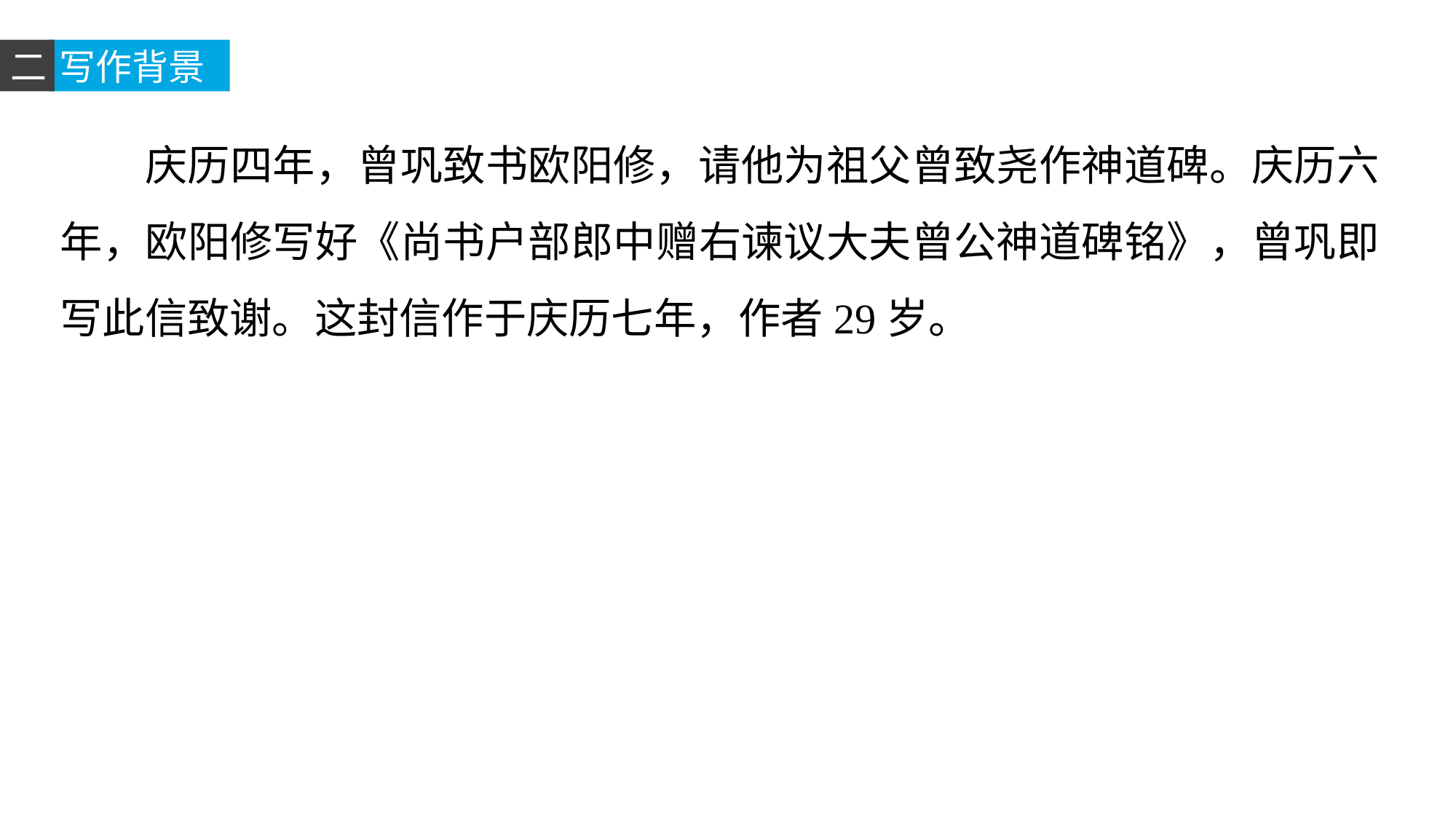

二
写作背景
庆历四年，曾巩致书欧阳修，请他为祖父曾致尧作神道碑。庆历六年，欧阳修写好《尚书户部郎中赠右谏议大夫曾公神道碑铭》，曾巩即写此信致谢。这封信作于庆历七年，作者29岁。